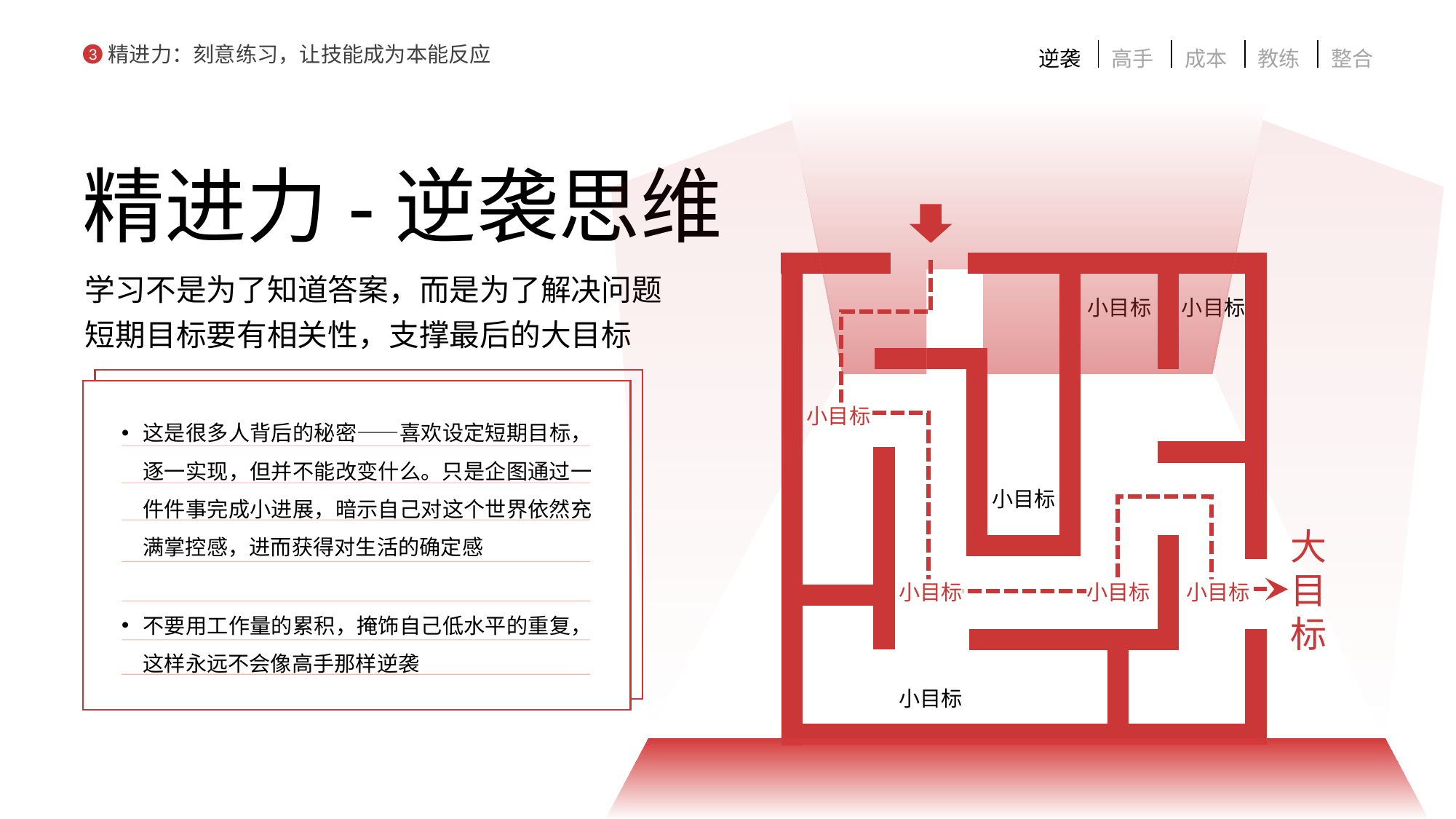

| 逆袭 | 高手 | 成本 | 教练 | 整合 |
| --- | --- | --- | --- | --- |
精进力：刻意练习，让技能成为本能反应
3

精进力-逆袭思维

小目标
小目标
小目标
小目标
大
目
标
小目标
小目标
小目标
小目标
学习不是为了知道答案，而是为了解决问题
短期目标要有相关性，支撑最后的大目标

这是很多人背后的秘密——喜欢设定短期目标，逐一实现，但并不能改变什么。只是企图通过一件件事完成小进展，暗示自己对这个世界依然充满掌控感，进而获得对生活的确定感
不要用工作量的累积，掩饰自己低水平的重复，这样永远不会像高手那样逆袭